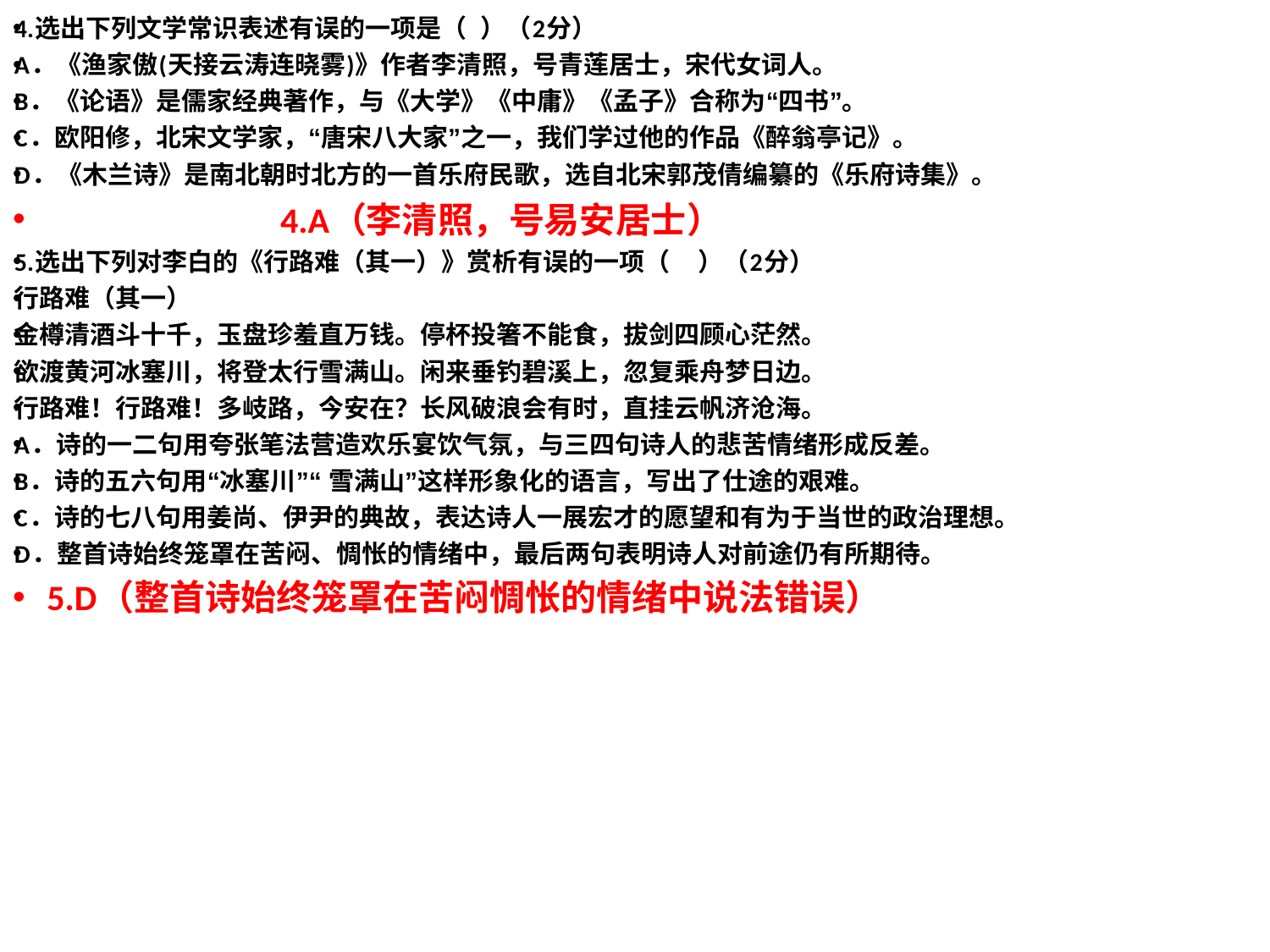

4.选出下列文学常识表述有误的一项是（  ）（2分）
A．《渔家傲(天接云涛连晓雾)》作者李清照，号青莲居士，宋代女词人。
B．《论语》是儒家经典著作，与《大学》《中庸》《孟子》合称为“四书”。
C．欧阳修，北宋文学家，“唐宋八大家”之一，我们学过他的作品《醉翁亭记》。
D．《木兰诗》是南北朝时北方的一首乐府民歌，选自北宋郭茂倩编纂的《乐府诗集》。
                                 4.A（李清照，号易安居士）
5.选出下列对李白的《行路难（其一）》赏析有误的一项（    ）（2分）
行路难（其一）
金樽清酒斗十千，玉盘珍羞直万钱。停杯投箸不能食，拔剑四顾心茫然。
欲渡黄河冰塞川，将登太行雪满山。闲来垂钓碧溪上，忽复乘舟梦日边。
行路难！行路难！多岐路，今安在？长风破浪会有时，直挂云帆济沧海。
A．诗的一二句用夸张笔法营造欢乐宴饮气氛，与三四句诗人的悲苦情绪形成反差。
B．诗的五六句用“冰塞川”“ 雪满山”这样形象化的语言，写出了仕途的艰难。
C．诗的七八句用姜尚、伊尹的典故，表达诗人一展宏才的愿望和有为于当世的政治理想。
D．整首诗始终笼罩在苦闷、惆怅的情绪中，最后两句表明诗人对前途仍有所期待。
5.D（整首诗始终笼罩在苦闷惆怅的情绪中说法错误）
#